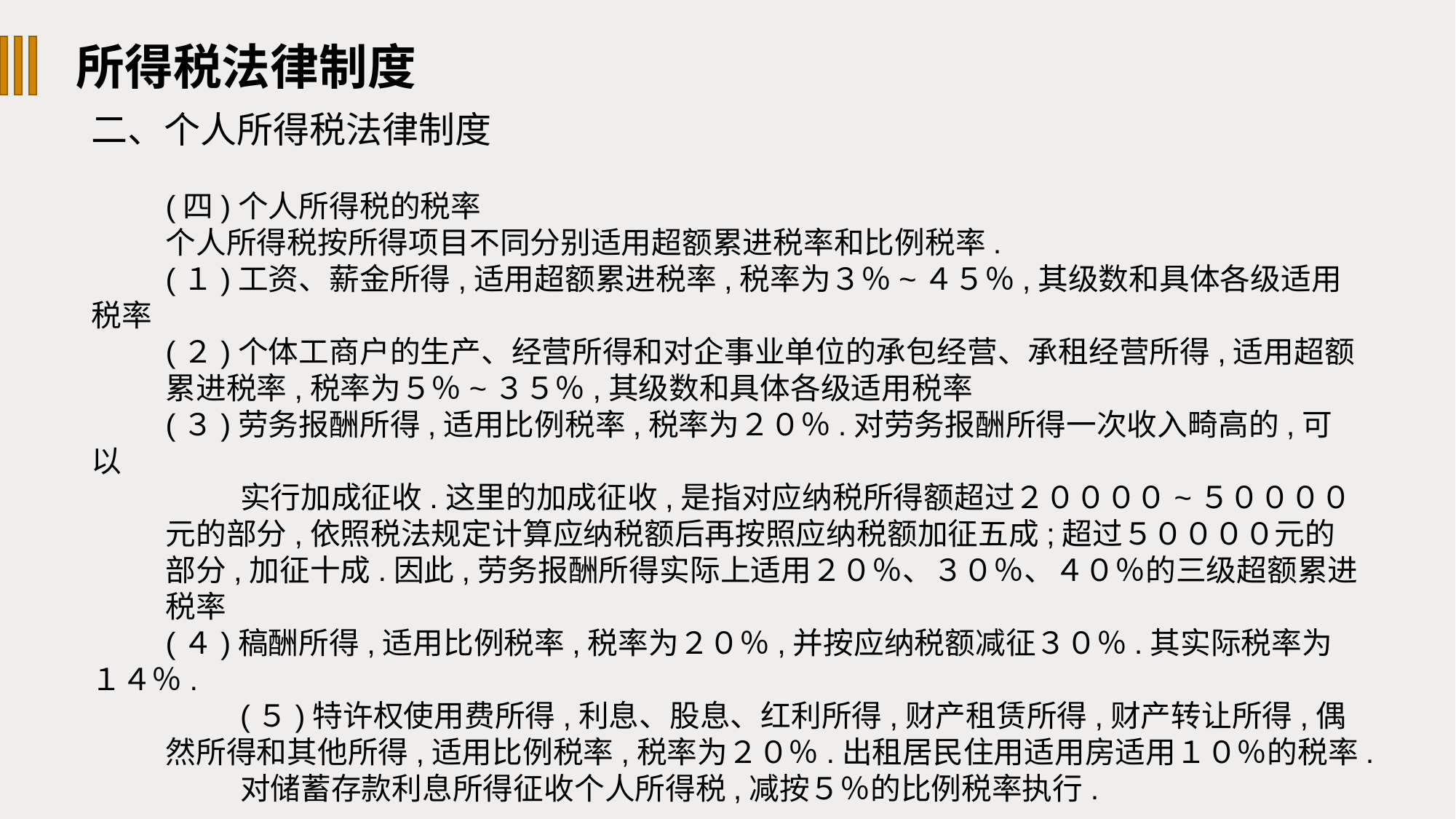

所得税法律制度

二、个人所得税法律制度

(四)个人所得税的税率
个人所得税按所得项目不同分别适用超额累进税率和比例税率.
(１)工资、薪金所得,适用超额累进税率,税率为３％~４５％,其级数和具体各级适用税率
(２)个体工商户的生产、经营所得和对企事业单位的承包经营、承租经营所得,适用超额
累进税率,税率为５％~３５％,其级数和具体各级适用税率
(３)劳务报酬所得,适用比例税率,税率为２０％.对劳务报酬所得一次收入畸高的,可以
实行加成征收.这里的加成征收,是指对应纳税所得额超过２００００~５００００元的部分,依照税法规定计算应纳税额后再按照应纳税额加征五成;超过５００００元的部分,加征十成.因此,劳务报酬所得实际上适用２０％、３０％、４０％的三级超额累进税率
(４)稿酬所得,适用比例税率,税率为２０％,并按应纳税额减征３０％.其实际税率为１４％.
(５)特许权使用费所得,利息、股息、红利所得,财产租赁所得,财产转让所得,偶然所得和其他所得,适用比例税率,税率为２０％.出租居民住用适用房适用１０％的税率.
对储蓄存款利息所得征收个人所得税,减按５％的比例税率执行.